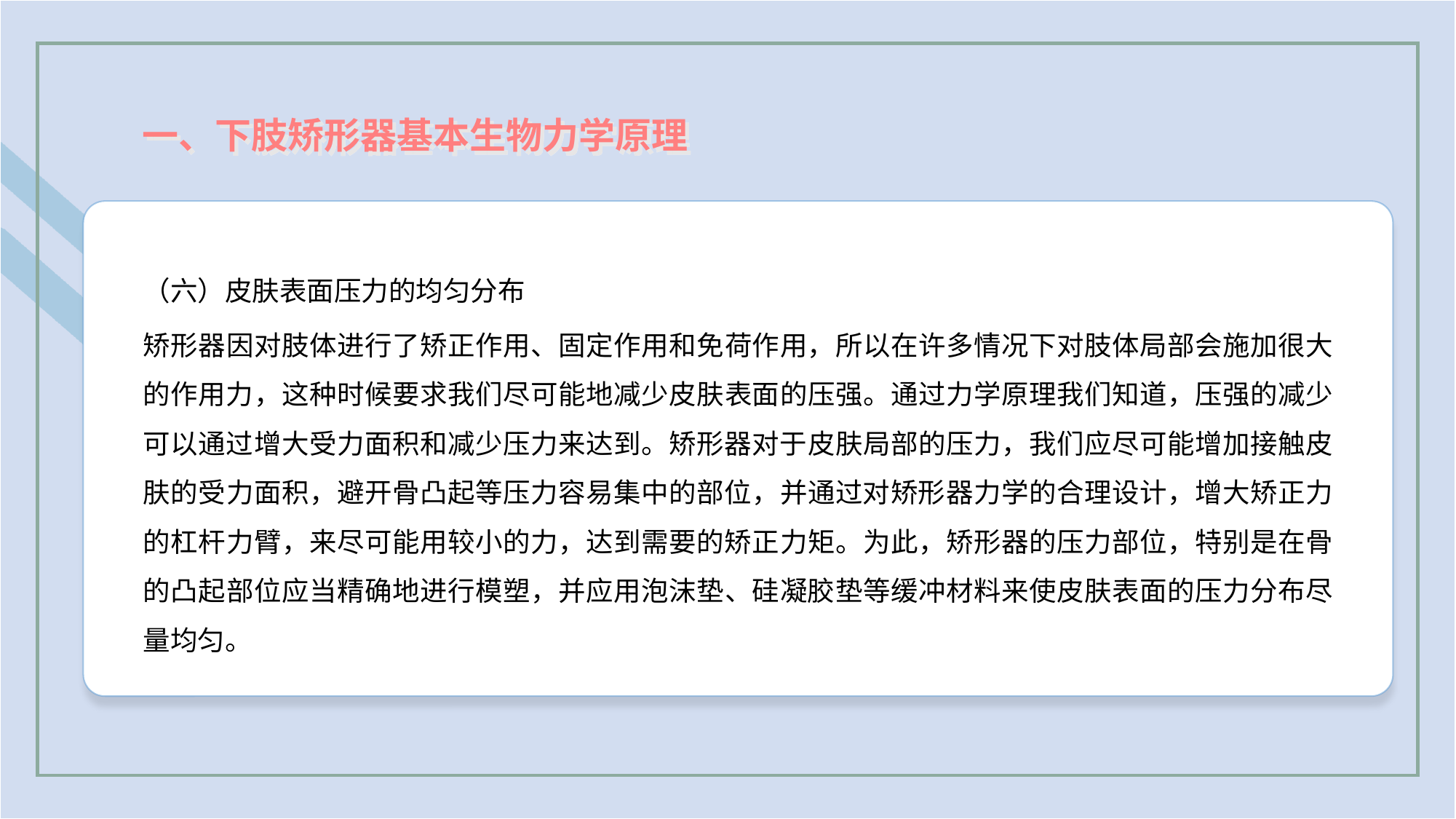

一、下肢矫形器基本生物力学原理

（六）皮肤表面压力的均匀分布
矫形器因对肢体进行了矫正作用、固定作用和免荷作用，所以在许多情况下对肢体局部会施加很大的作用力，这种时候要求我们尽可能地减少皮肤表面的压强。通过力学原理我们知道，压强的减少可以通过增大受力面积和减少压力来达到。矫形器对于皮肤局部的压力，我们应尽可能增加接触皮肤的受力面积，避开骨凸起等压力容易集中的部位，并通过对矫形器力学的合理设计，增大矫正力的杠杆力臂，来尽可能用较小的力，达到需要的矫正力矩。为此，矫形器的压力部位，特别是在骨的凸起部位应当精确地进行模塑，并应用泡沫垫、硅凝胶垫等缓冲材料来使皮肤表面的压力分布尽量均匀。